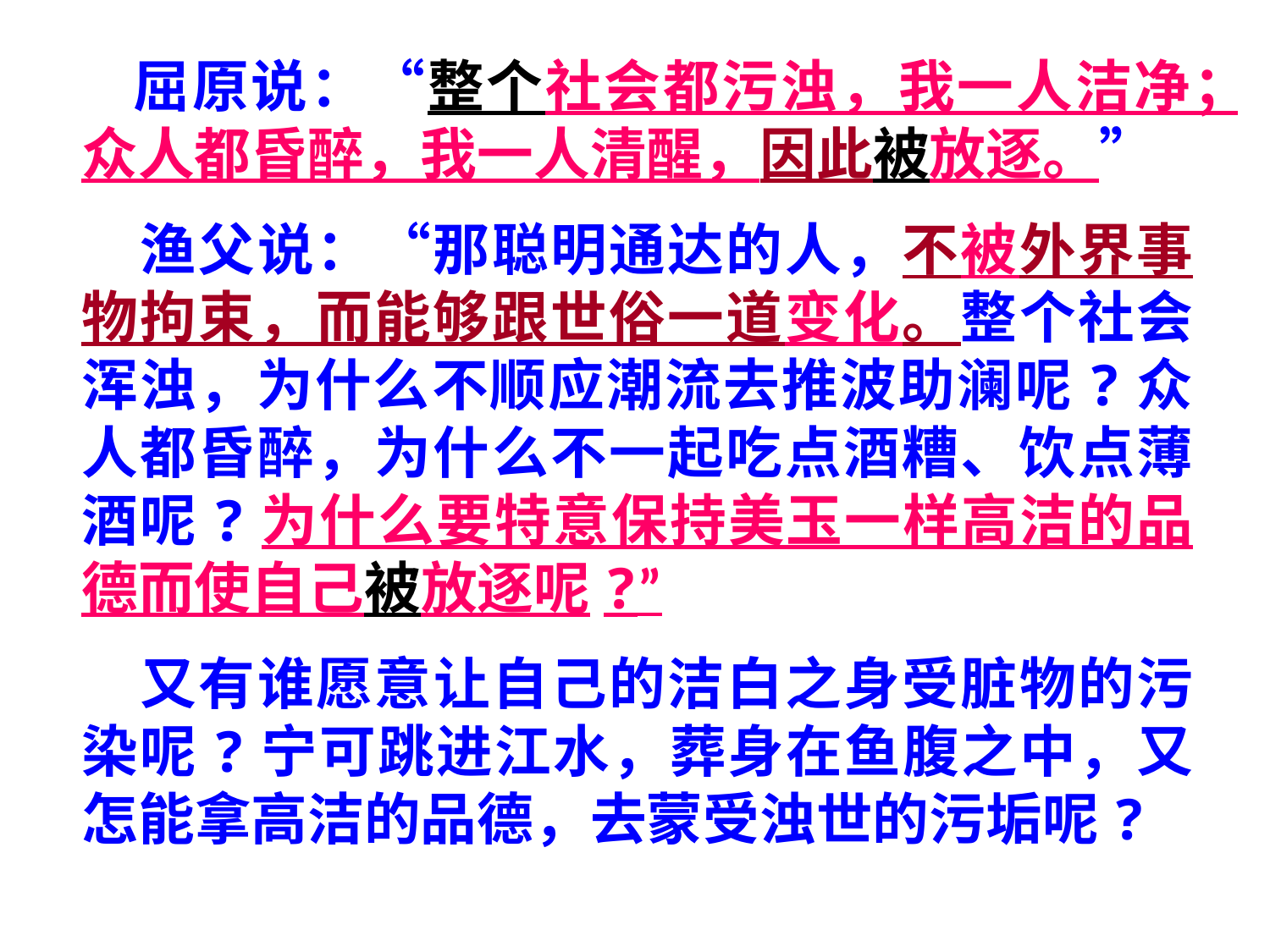

屈原说：“整个社会都污浊，我一人洁净；众人都昏醉，我一人清醒，因此被放逐。”
　渔父说：“那聪明通达的人，不被外界事物拘束，而能够跟世俗一道变化。整个社会浑浊，为什么不顺应潮流去推波助澜呢?众人都昏醉，为什么不一起吃点酒糟、饮点薄酒呢?为什么要特意保持美玉一样高洁的品德而使自己被放逐呢?”
　又有谁愿意让自己的洁白之身受脏物的污染呢?宁可跳进江水，葬身在鱼腹之中，又怎能拿高洁的品德，去蒙受浊世的污垢呢?